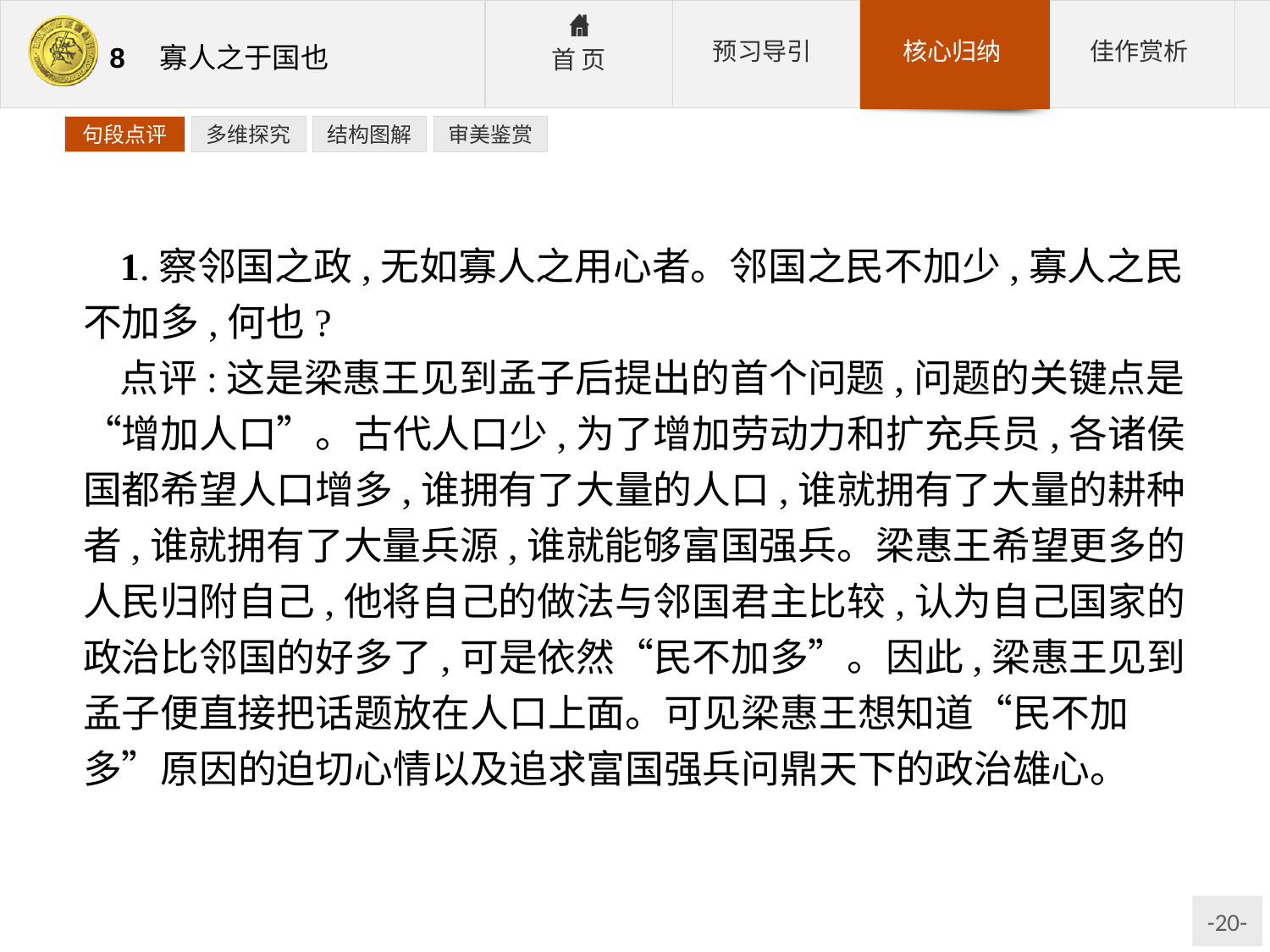

句段点评
多维探究
结构图解
审美鉴赏
1.察邻国之政,无如寡人之用心者。邻国之民不加少,寡人之民不加多,何也?
点评:这是梁惠王见到孟子后提出的首个问题,问题的关键点是“增加人口”。古代人口少,为了增加劳动力和扩充兵员,各诸侯国都希望人口增多,谁拥有了大量的人口,谁就拥有了大量的耕种者,谁就拥有了大量兵源,谁就能够富国强兵。梁惠王希望更多的人民归附自己,他将自己的做法与邻国君主比较,认为自己国家的政治比邻国的好多了,可是依然“民不加多”。因此,梁惠王见到孟子便直接把话题放在人口上面。可见梁惠王想知道“民不加多”原因的迫切心情以及追求富国强兵问鼎天下的政治雄心。